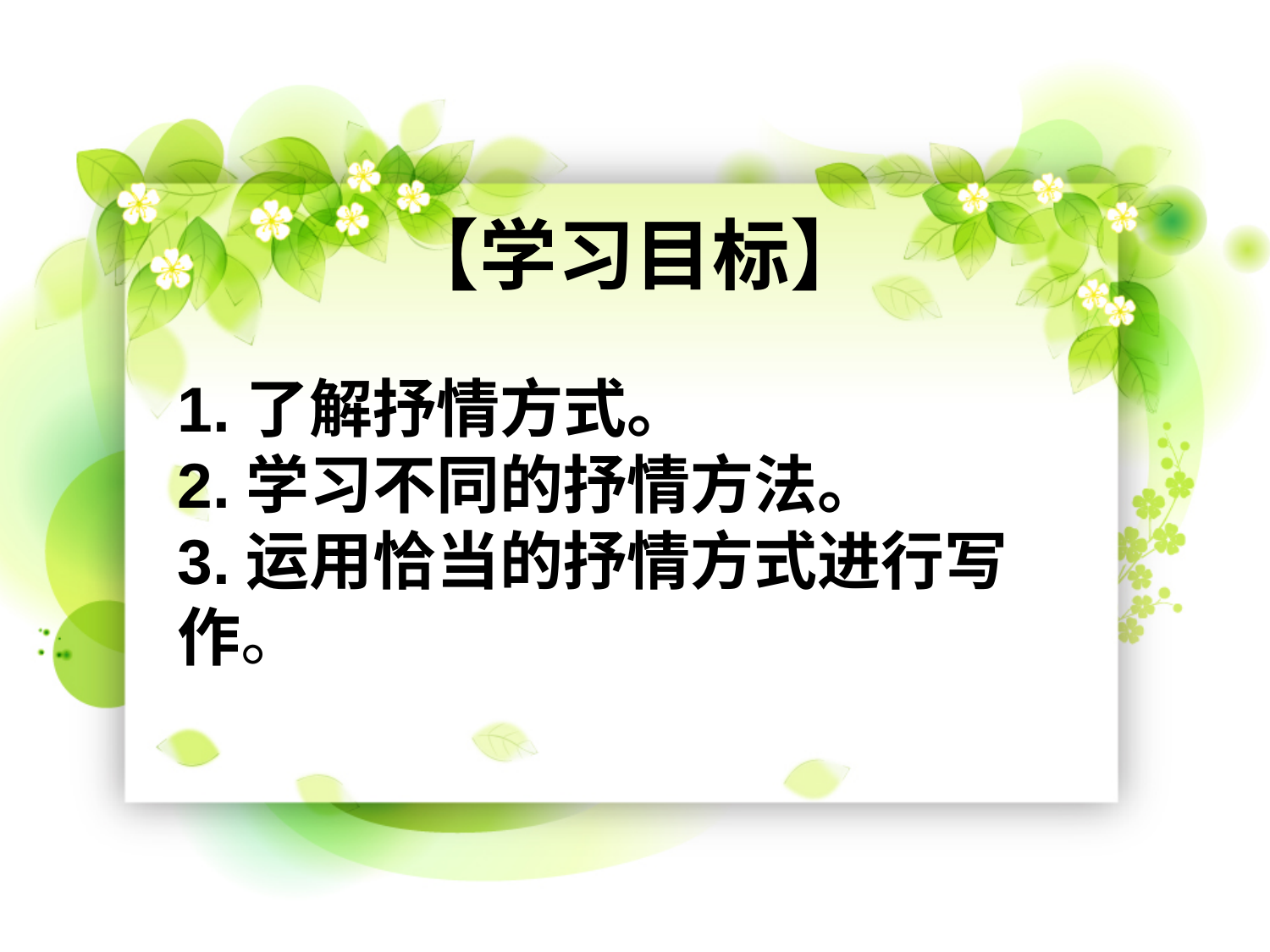

# 【学习目标】
1.了解抒情方式。
2.学习不同的抒情方法。
3.运用恰当的抒情方式进行写作。